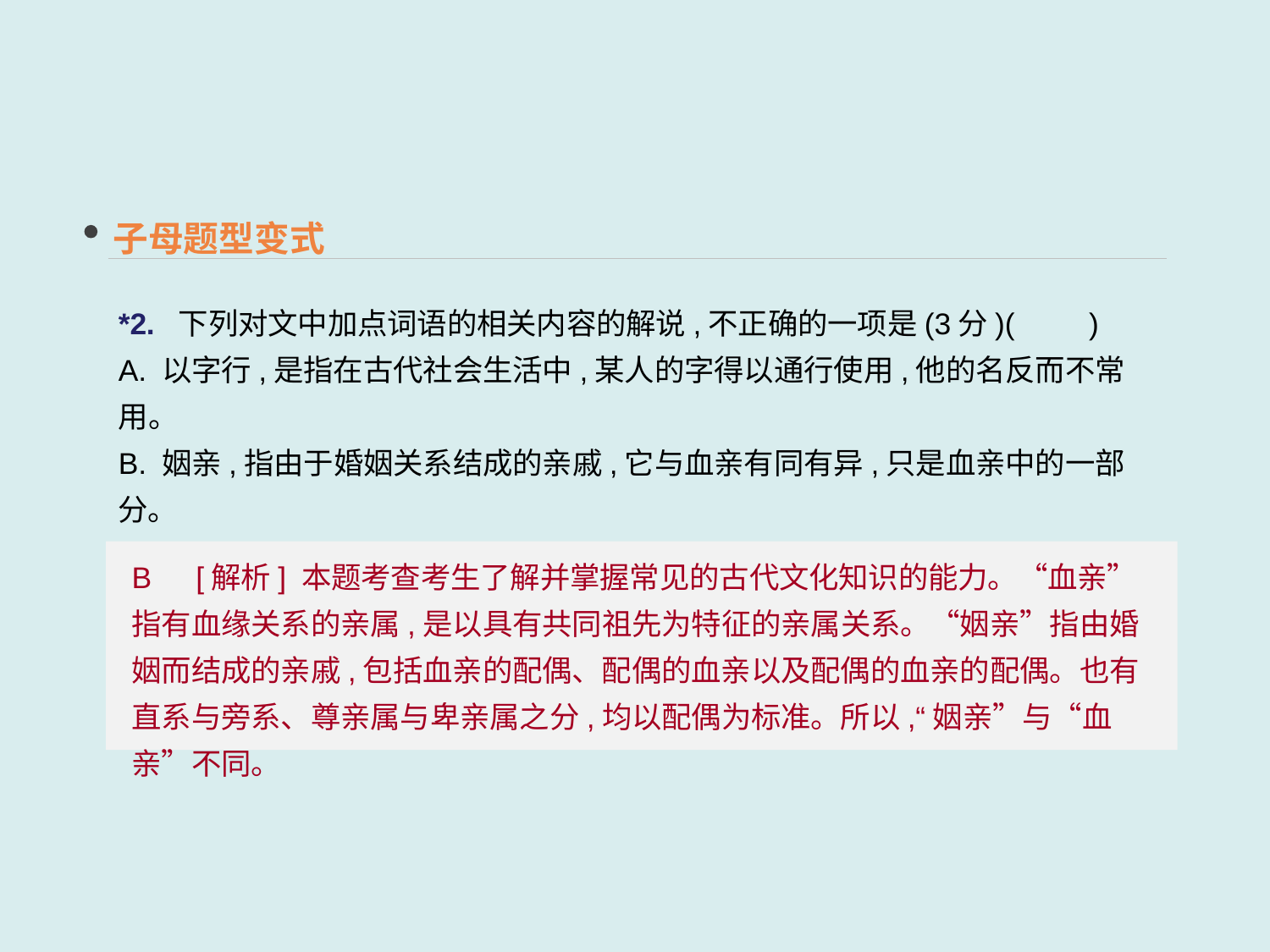

子母题型变式

*2.  下列对文中加点词语的相关内容的解说,不正确的一项是(3分)(　　)
A. 以字行,是指在古代社会生活中,某人的字得以通行使用,他的名反而不常用。
B. 姻亲,指由于婚姻关系结成的亲戚,它与血亲有同有异,只是血亲中的一部分。
C. 母忧是指母亲的丧事,古代官员遭逢父母去世时,按照规定需要离职居家守丧。
D. 私禄中的“禄”指俸禄,即古代官员的薪水,这里强调未用东乡君家钱财营葬。

B　[解析] 本题考查考生了解并掌握常见的古代文化知识的能力。“血亲”指有血缘关系的亲属,是以具有共同祖先为特征的亲属关系。“姻亲”指由婚姻而结成的亲戚,包括血亲的配偶、配偶的血亲以及配偶的血亲的配偶。也有直系与旁系、尊亲属与卑亲属之分,均以配偶为标准。所以,“姻亲”与“血亲”不同。